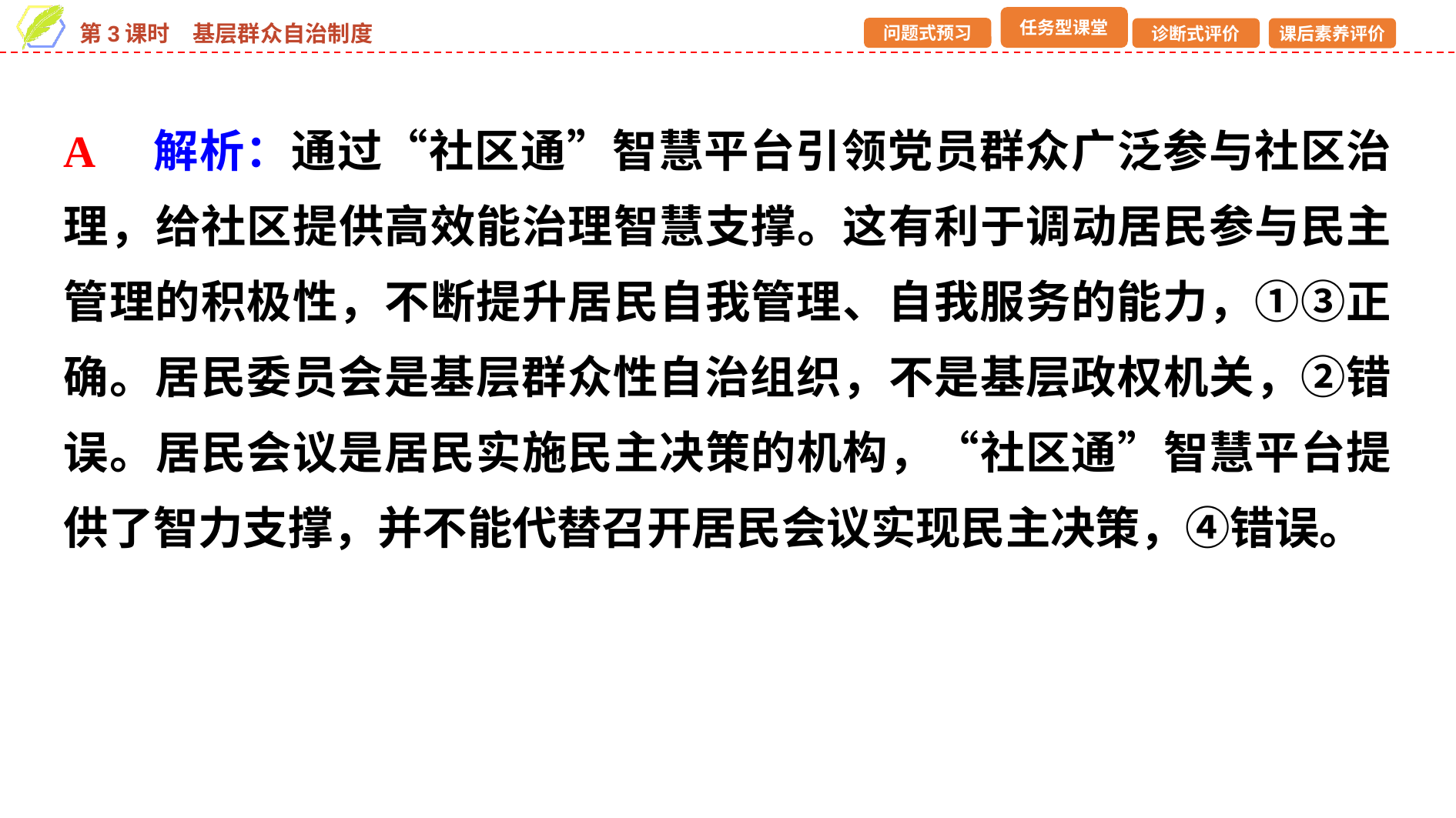

A　解析：通过“社区通”智慧平台引领党员群众广泛参与社区治理，给社区提供高效能治理智慧支撑。这有利于调动居民参与民主管理的积极性，不断提升居民自我管理、自我服务的能力，①③正确。居民委员会是基层群众性自治组织，不是基层政权机关，②错误。居民会议是居民实施民主决策的机构，“社区通”智慧平台提供了智力支撑，并不能代替召开居民会议实现民主决策，④错误。